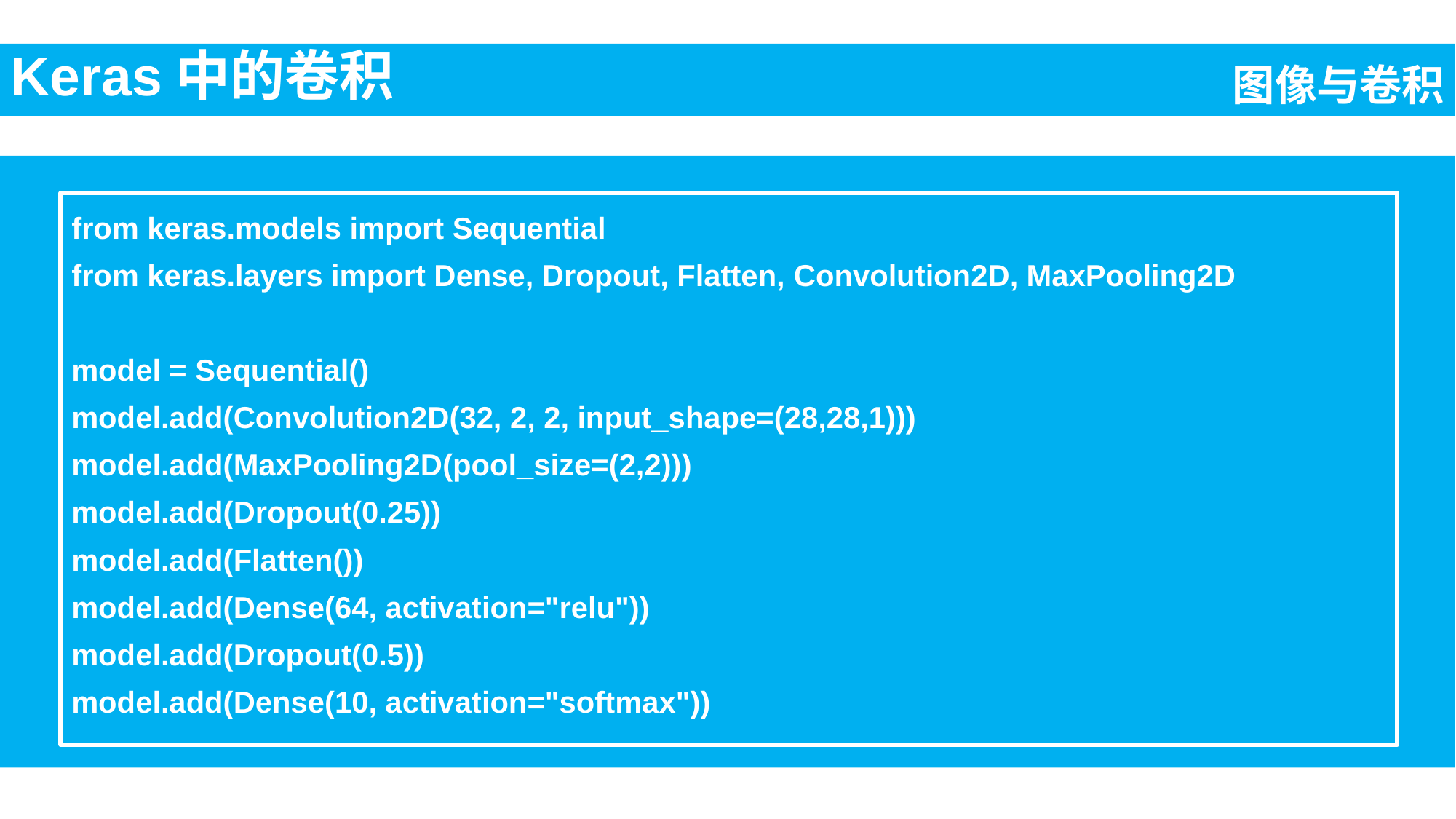

Keras中的卷积
图像与卷积
from keras.models import Sequential
from keras.layers import Dense, Dropout, Flatten, Convolution2D, MaxPooling2D

model = Sequential()
model.add(Convolution2D(32, 2, 2, input_shape=(28,28,1)))
model.add(MaxPooling2D(pool_size=(2,2)))
model.add(Dropout(0.25))
model.add(Flatten())
model.add(Dense(64, activation="relu"))
model.add(Dropout(0.5))
model.add(Dense(10, activation="softmax"))